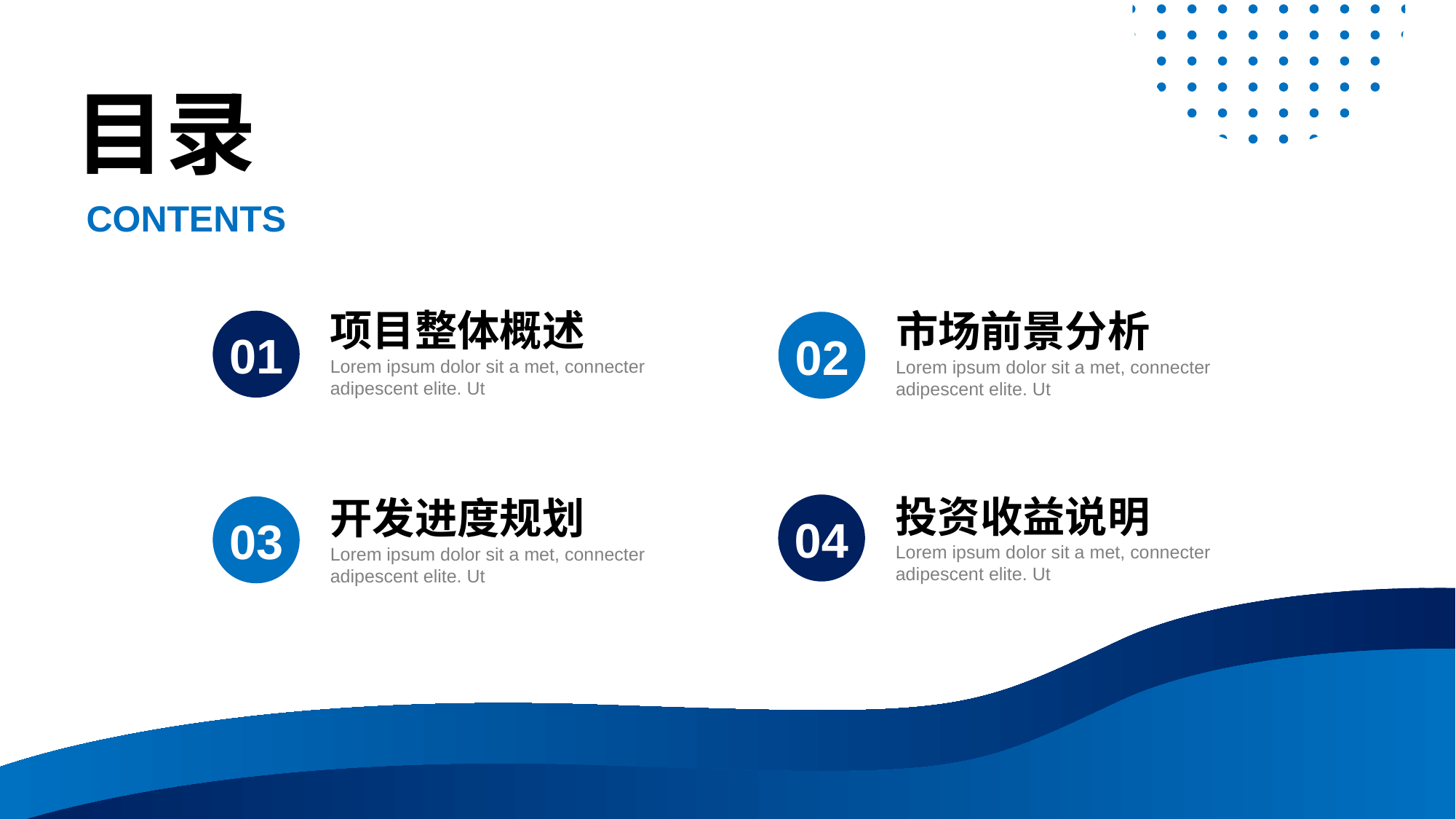

目录
CONTENTS
项目整体概述
Lorem ipsum dolor sit a met, connecter adipescent elite. Ut

01
市场前景分析
Lorem ipsum dolor sit a met, connecter adipescent elite. Ut

02
投资收益说明
Lorem ipsum dolor sit a met, connecter adipescent elite. Ut

04
开发进度规划
Lorem ipsum dolor sit a met, connecter adipescent elite. Ut

03